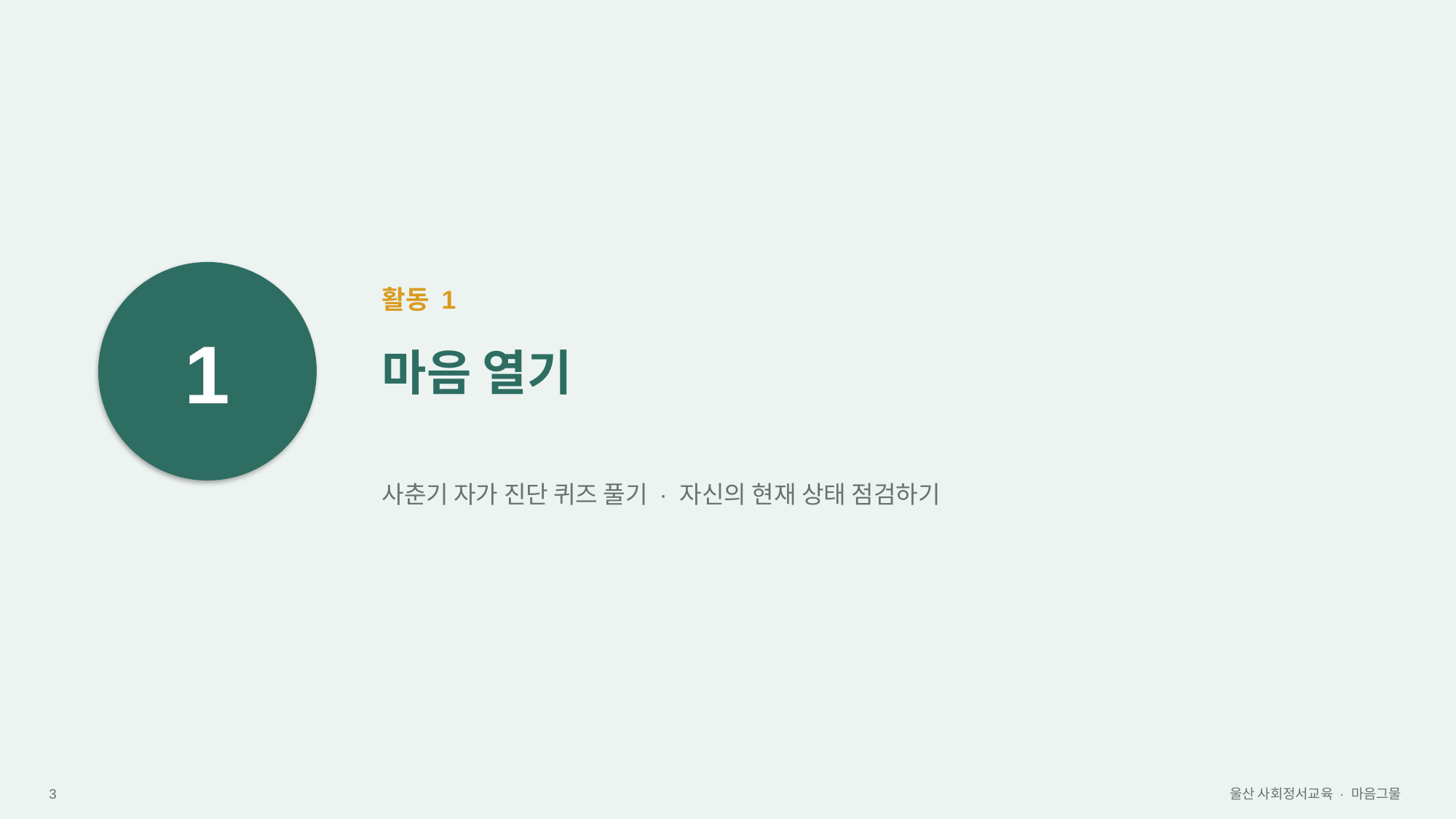

1
활동 1
마음 열기
사춘기 자가 진단 퀴즈 풀기 · 자신의 현재 상태 점검하기
3
울산 사회정서교육 · 마음그물